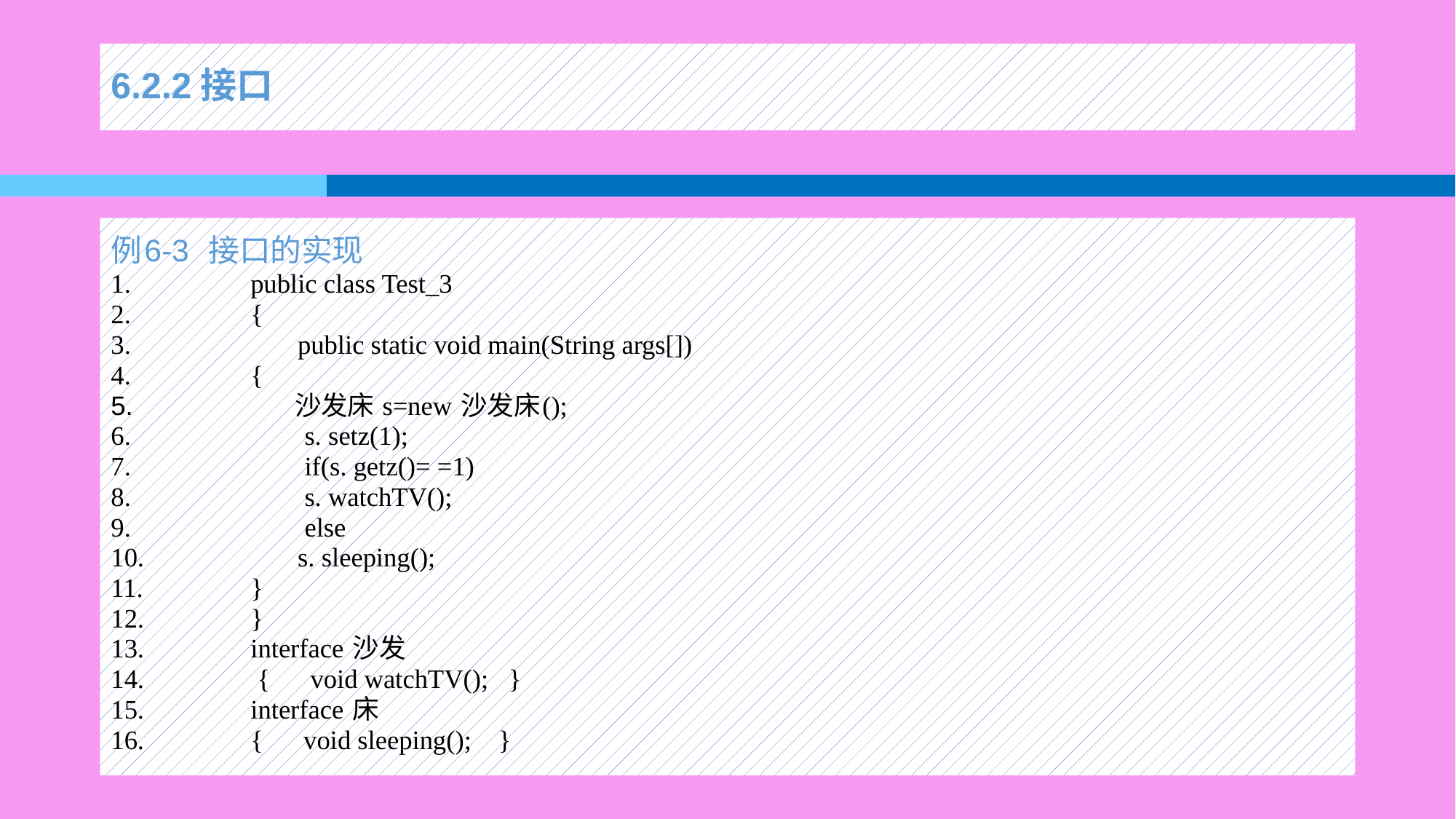

# 6.2.2接口
例6-3  接口的实现
public class Test_3
{
       public static void main(String args[])
{
       沙发床 s=new 沙发床();
        s. setz(1);
        if(s. getz()= =1)
        s. watchTV();
        else
       s. sleeping();
}
}
interface 沙发
 {      void watchTV();   }
interface 床
{      void sleeping();    }